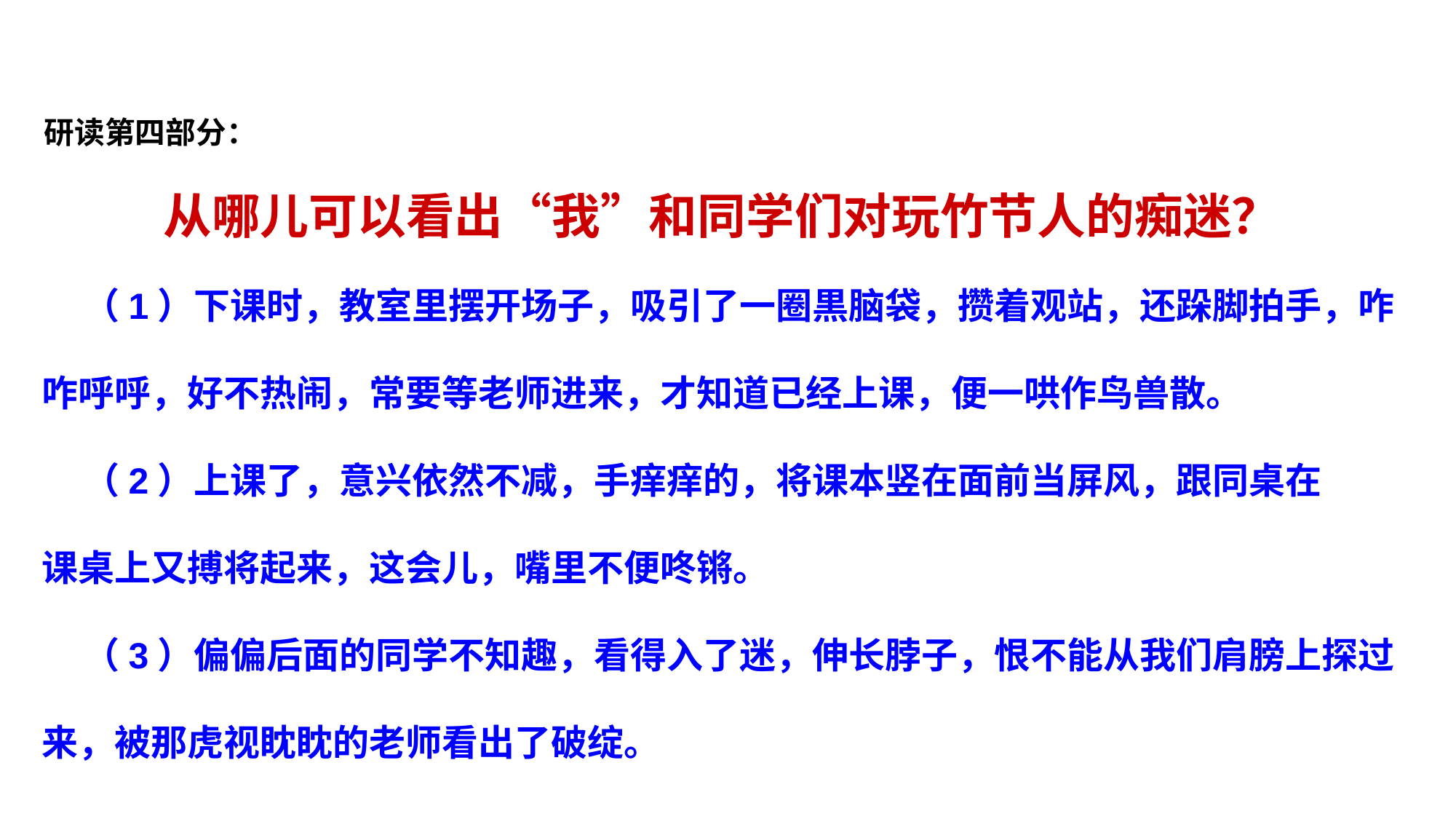

研读第四部分：
从哪儿可以看出“我”和同学们对玩竹节人的痴迷？
    （1）下课时，教室里摆开场子，吸引了一圈黒脑袋，攒着观站，还跺脚拍手，咋

咋呼呼，好不热闹，常要等老师进来，才知道已经上课，便一哄作鸟兽散。

    （2）上课了，意兴依然不减，手痒痒的，将课本竖在面前当屏风，跟同桌在

课桌上又搏将起来，这会儿，嘴里不便咚锵。

    （3）偏偏后面的同学不知趣，看得入了迷，伸长脖子，恨不能从我们肩膀上探过

来，被那虎视眈眈的老师看出了破绽。